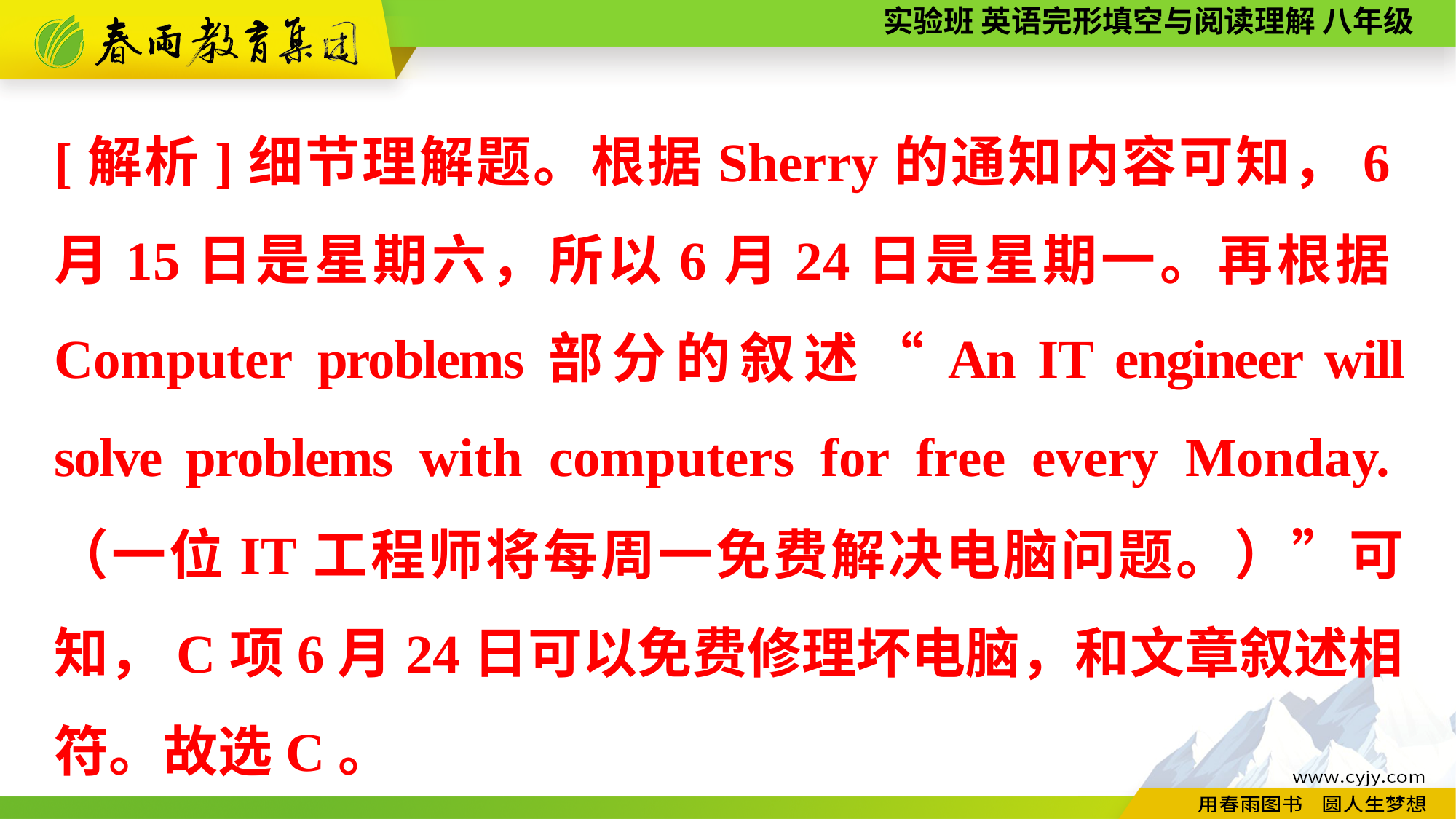

[解析]细节理解题。根据Sherry的通知内容可知，6月15日是星期六，所以6月24日是星期一。再根据Computer problems部分的叙述“An IT engineer will solve problems with computers for free every Monday.（一位IT工程师将每周一免费解决电脑问题。）”可知，C项6月24日可以免费修理坏电脑，和文章叙述相符。故选C。